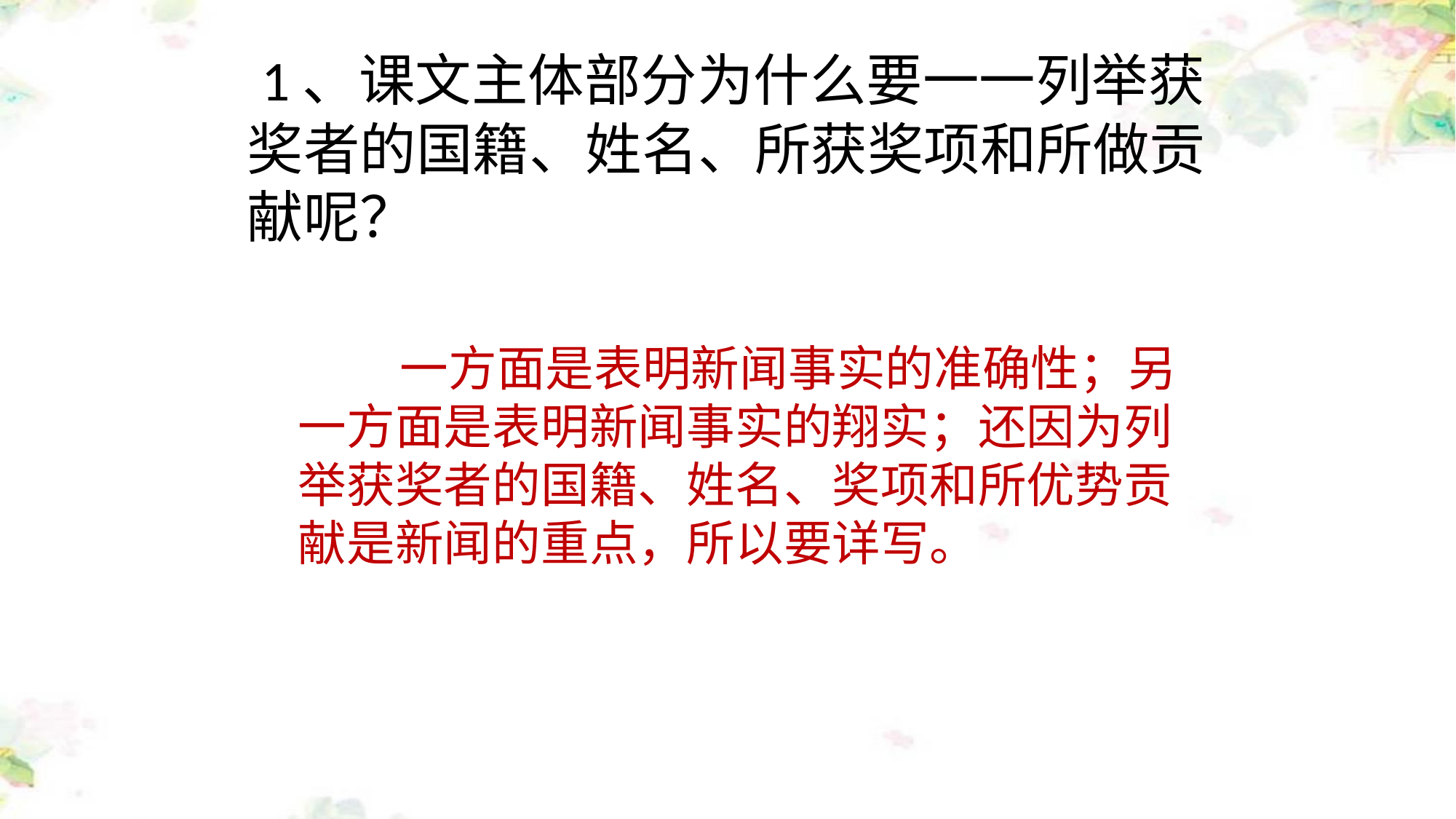

# 1、课文主体部分为什么要一一列举获奖者的国籍、姓名、所获奖项和所做贡献呢？
            一方面是表明新闻事实的准确性；另一方面是表明新闻事实的翔实；还因为列举获奖者的国籍、姓名、奖项和所优势贡献是新闻的重点，所以要详写。